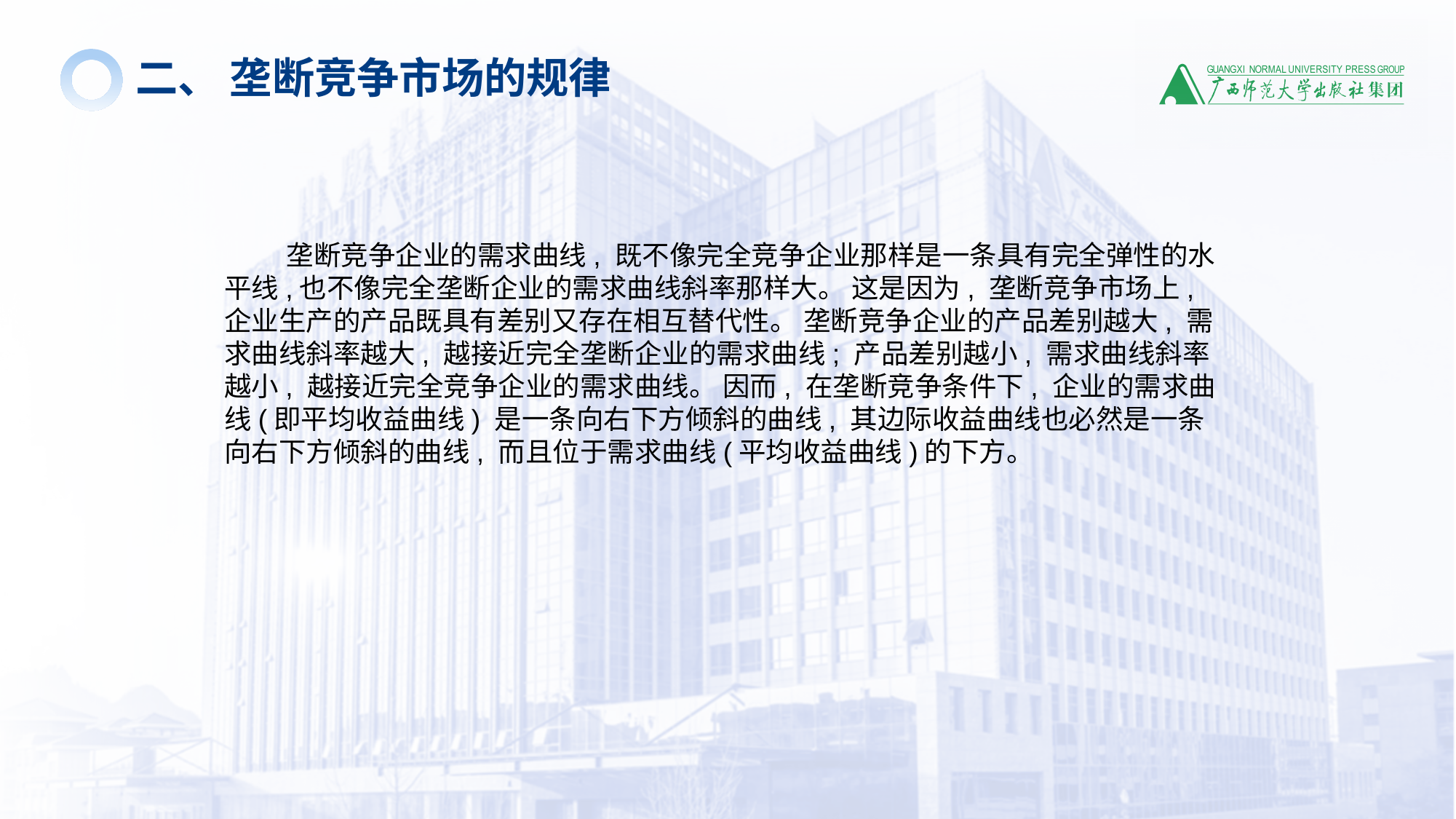

二、 垄断竞争市场的规律

         垄断竞争企业的需求曲线, 既不像完全竞争企业那样是一条具有完全弹性的水平线,也不像完全垄断企业的需求曲线斜率那样大。 这是因为, 垄断竞争市场上, 企业生产的产品既具有差别又存在相互替代性。 垄断竞争企业的产品差别越大, 需求曲线斜率越大, 越接近完全垄断企业的需求曲线; 产品差别越小, 需求曲线斜率越小, 越接近完全竞争企业的需求曲线。 因而, 在垄断竞争条件下, 企业的需求曲线(即平均收益曲线) 是一条向右下方倾斜的曲线, 其边际收益曲线也必然是一条向右下方倾斜的曲线, 而且位于需求曲线(平均收益曲线)的下方。